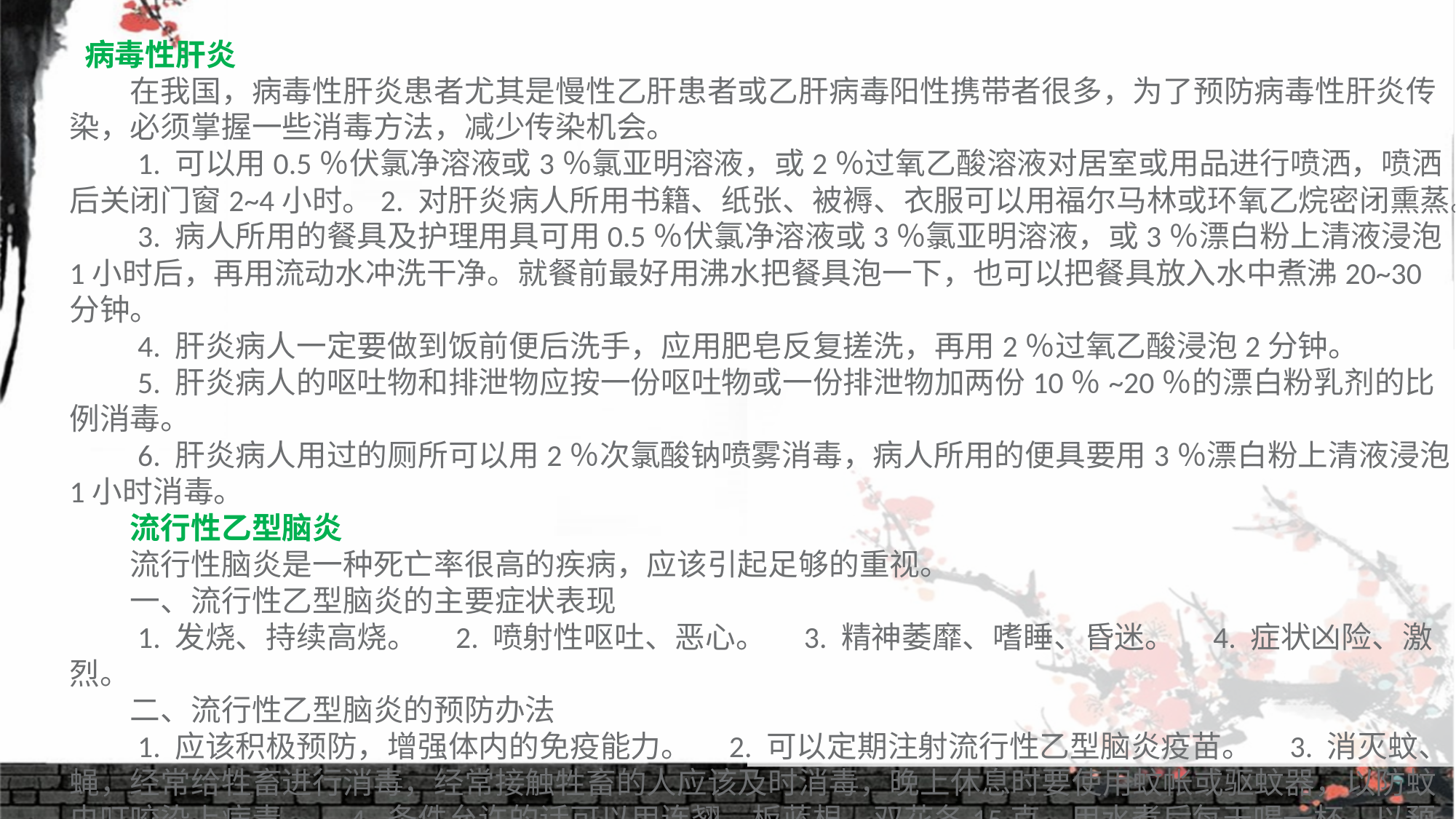

病毒性肝炎
　　在我国，病毒性肝炎患者尤其是慢性乙肝患者或乙肝病毒阳性携带者很多，为了预防病毒性肝炎传染，必须掌握一些消毒方法，减少传染机会。
　　1. 可以用0.5％伏氯净溶液或3％氯亚明溶液，或2％过氧乙酸溶液对居室或用品进行喷洒，喷洒后关闭门窗2~4小时。2. 对肝炎病人所用书籍、纸张、被褥、衣服可以用福尔马林或环氧乙烷密闭熏蒸。
　　3. 病人所用的餐具及护理用具可用0.5％伏氯净溶液或3％氯亚明溶液，或3％漂白粉上清液浸泡1小时后，再用流动水冲洗干净。就餐前最好用沸水把餐具泡一下，也可以把餐具放入水中煮沸20~30分钟。
　　4. 肝炎病人一定要做到饭前便后洗手，应用肥皂反复搓洗，再用2％过氧乙酸浸泡2分钟。
　　5. 肝炎病人的呕吐物和排泄物应按一份呕吐物或一份排泄物加两份10％~20％的漂白粉乳剂的比例消毒。
　　6. 肝炎病人用过的厕所可以用2％次氯酸钠喷雾消毒，病人所用的便具要用3％漂白粉上清液浸泡1小时消毒。
　　流行性乙型脑炎
　　流行性脑炎是一种死亡率很高的疾病，应该引起足够的重视。
　　一、流行性乙型脑炎的主要症状表现
　　1. 发烧、持续高烧。　2. 喷射性呕吐、恶心。　3. 精神萎靡、嗜睡、昏迷。　4. 症状凶险、激烈。
　　二、流行性乙型脑炎的预防办法
　　1. 应该积极预防，增强体内的免疫能力。　2. 可以定期注射流行性乙型脑炎疫苗。　3. 消灭蚊、蝇，经常给牲畜进行消毒，经常接触牲畜的人应该及时消毒，晚上休息时要使用蚊帐或驱蚊器，以防蚊虫叮咬染上病毒。　4. 条件允许的话可以用连翘、板蓝根、双花各15克，用水煮后每天喝一杯，以预防流行性乙型脑炎